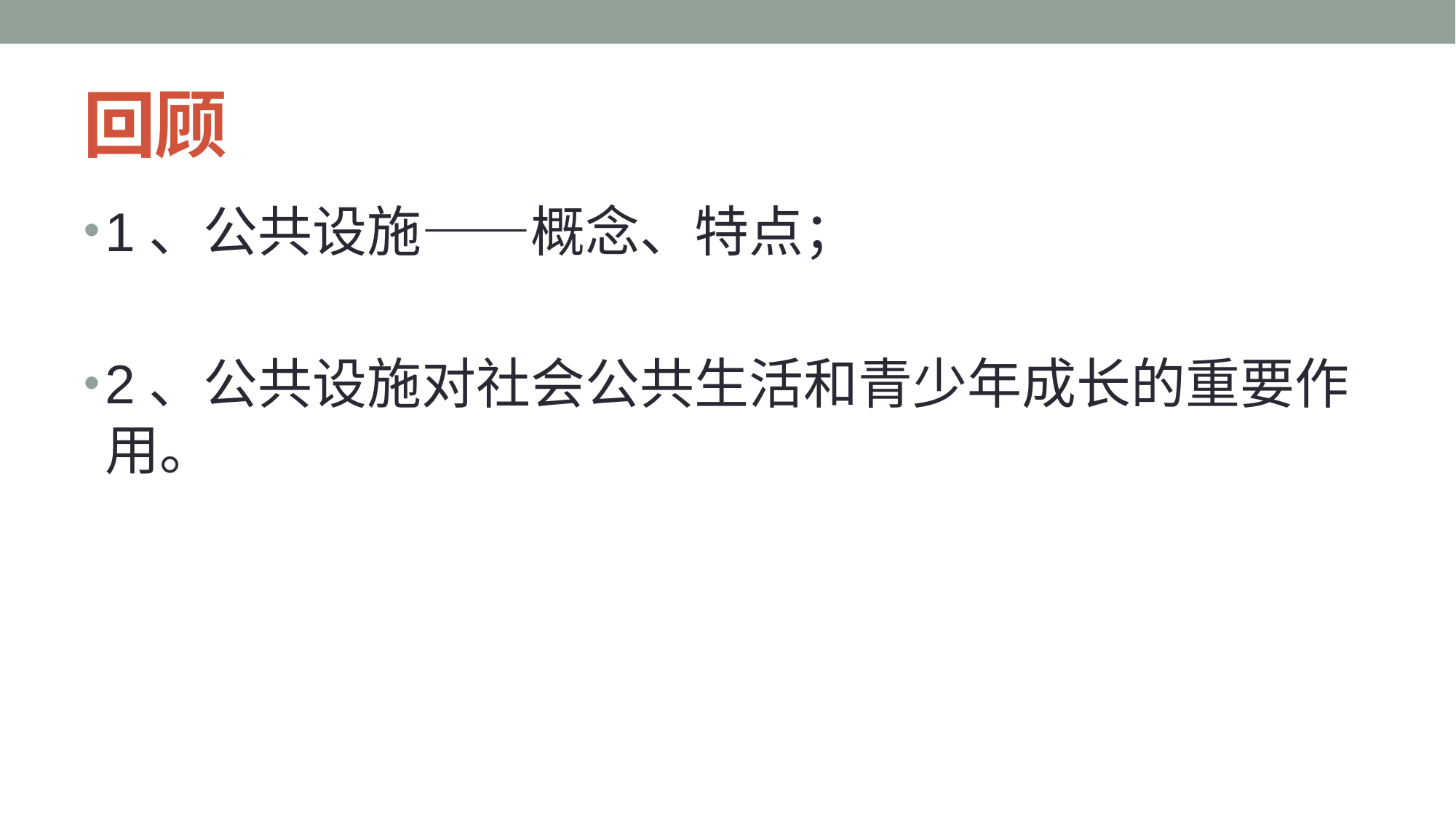

# 回顾
1、公共设施——概念、特点；

2、公共设施对社会公共生活和青少年成长的重要作用。